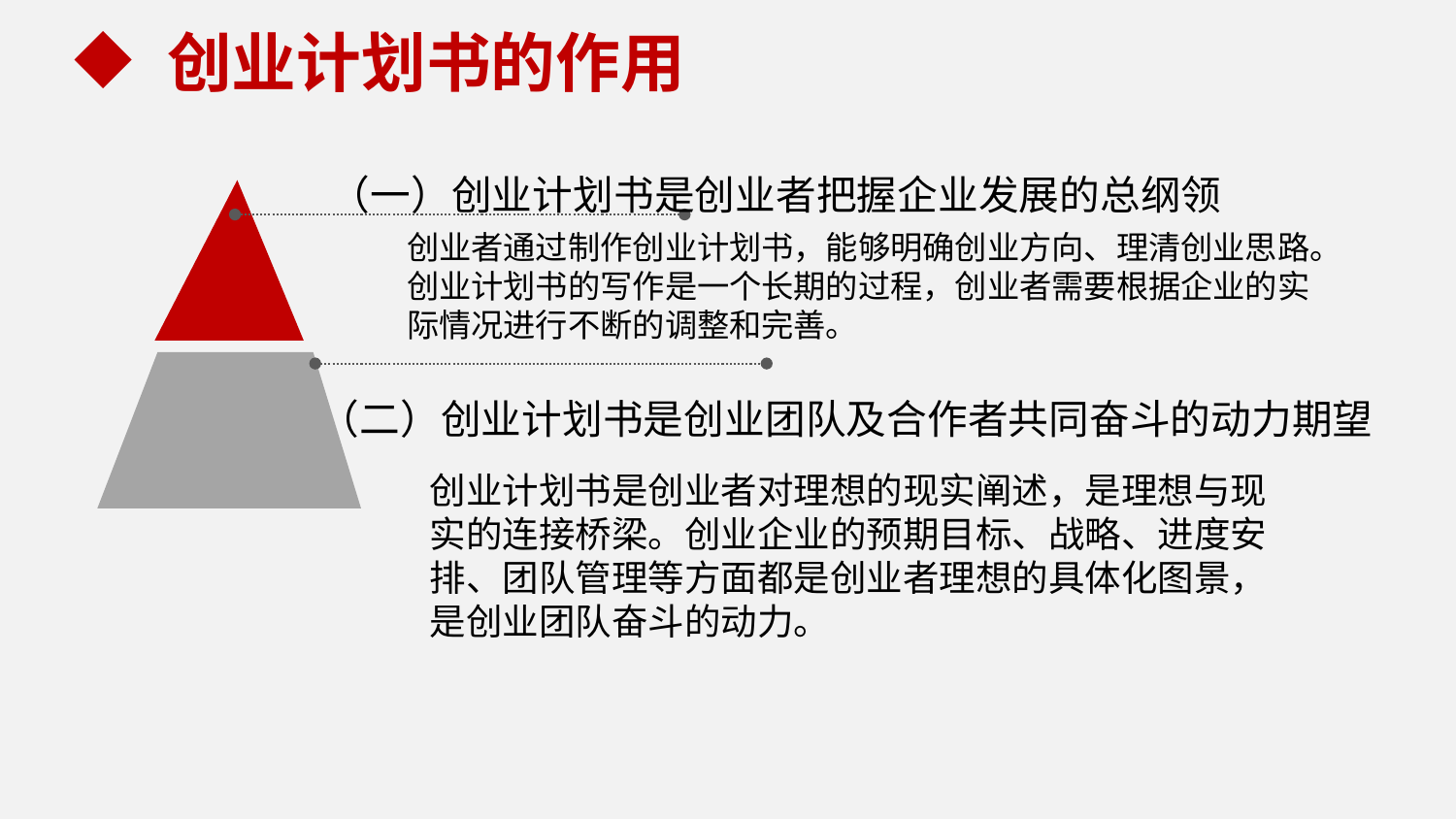

创业计划书的作用
（一）创业计划书是创业者把握企业发展的总纲领

创业者通过制作创业计划书，能够明确创业方向、理清创业思路。创业计划书的写作是一个长期的过程，创业者需要根据企业的实际情况进行不断的调整和完善。

（二）创业计划书是创业团队及合作者共同奋斗的动力期望
创业计划书是创业者对理想的现实阐述，是理想与现实的连接桥梁。创业企业的预期目标、战略、进度安排、团队管理等方面都是创业者理想的具体化图景，是创业团队奋斗的动力。